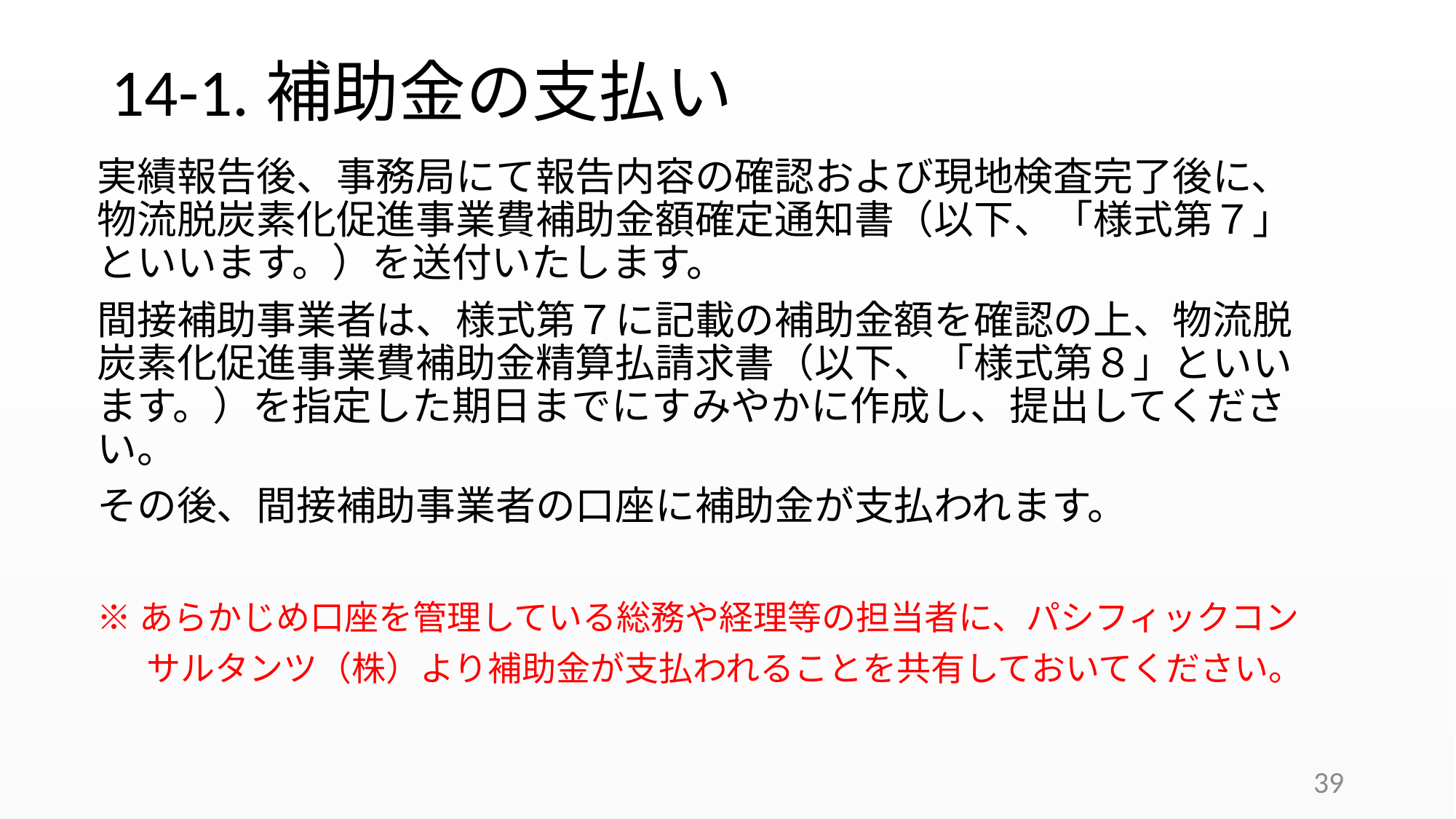

# 14-1.補助金の支払い
実績報告後、事務局にて報告内容の確認および現地検査完了後に、物流脱炭素化促進事業費補助金額確定通知書（以下、「様式第７」といいます。）を送付いたします。
間接補助事業者は、様式第７に記載の補助金額を確認の上、物流脱炭素化促進事業費補助金精算払請求書（以下、「様式第８」といいます。）を指定した期日までにすみやかに作成し、提出してください。
その後、間接補助事業者の口座に補助金が支払われます。

※あらかじめ口座を管理している総務や経理等の担当者に、パシフィックコン
　  サルタンツ（株）より補助金が支払われることを共有しておいてください。
39